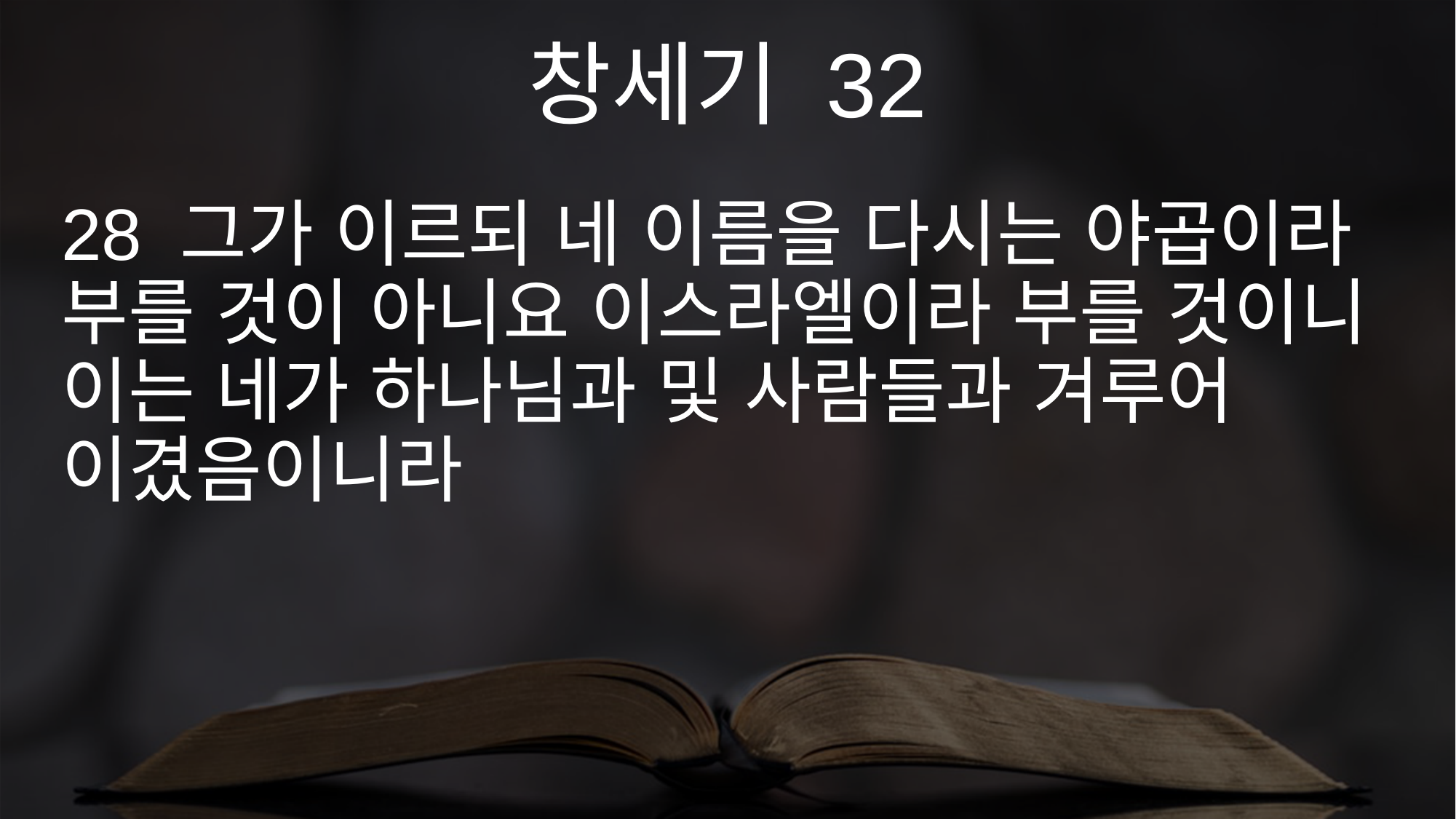

창세기 32
28 그가 이르되 네 이름을 다시는 야곱이라 부를 것이 아니요 이스라엘이라 부를 것이니 이는 네가 하나님과 및 사람들과 겨루어 이겼음이니라